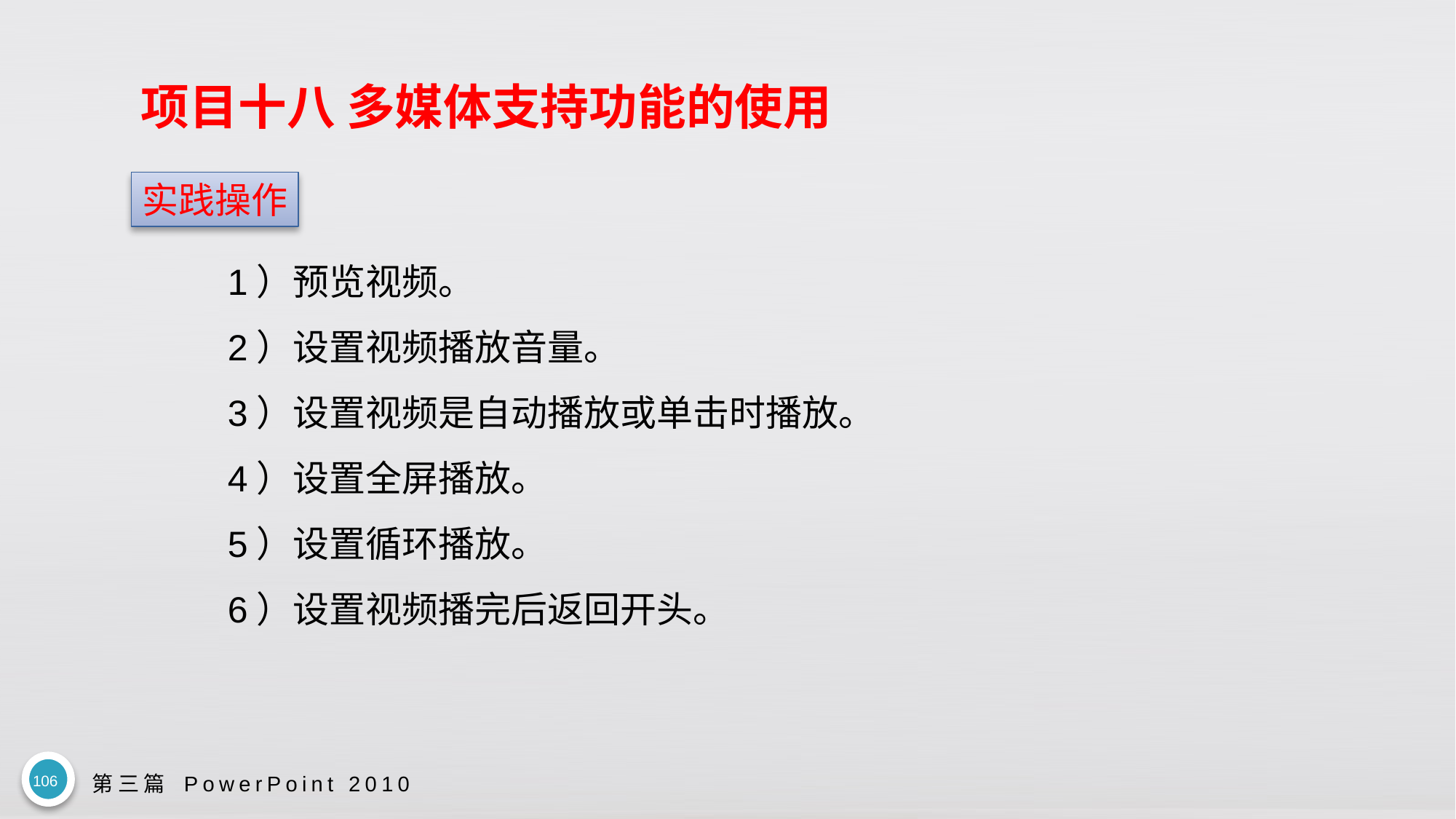

# 项目十八 多媒体支持功能的使用
实践操作
1）预览视频。
2）设置视频播放音量。
3）设置视频是自动播放或单击时播放。
4）设置全屏播放。
5）设置循环播放。
6）设置视频播完后返回开头。
106